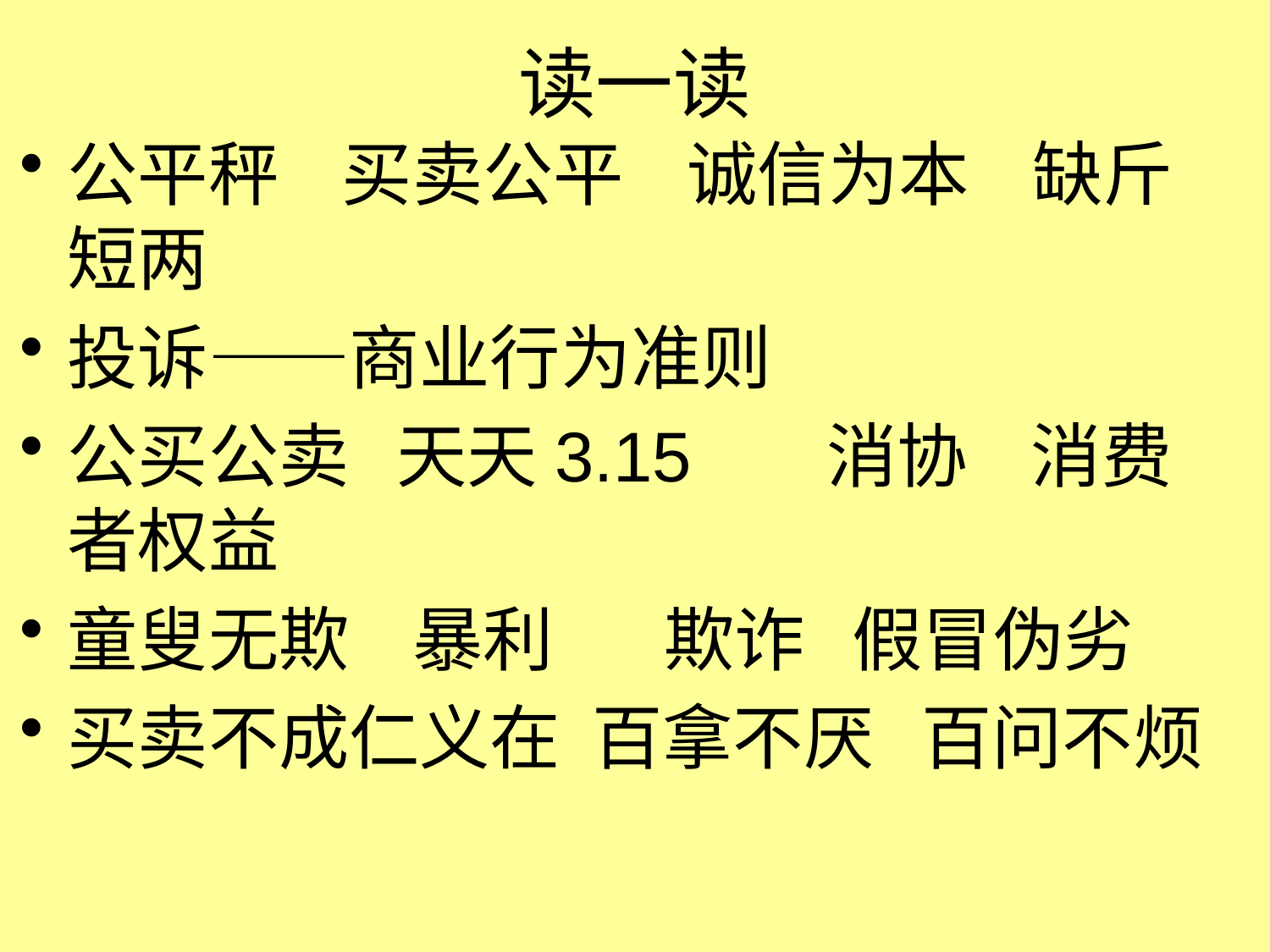

# 读一读
公平秤    买卖公平    诚信为本    缺斤短两
投诉——商业行为准则
公买公卖   天天3.15      消协    消费者权益
童叟无欺    暴利       欺诈   假冒伪劣
买卖不成仁义在  百拿不厌   百问不烦